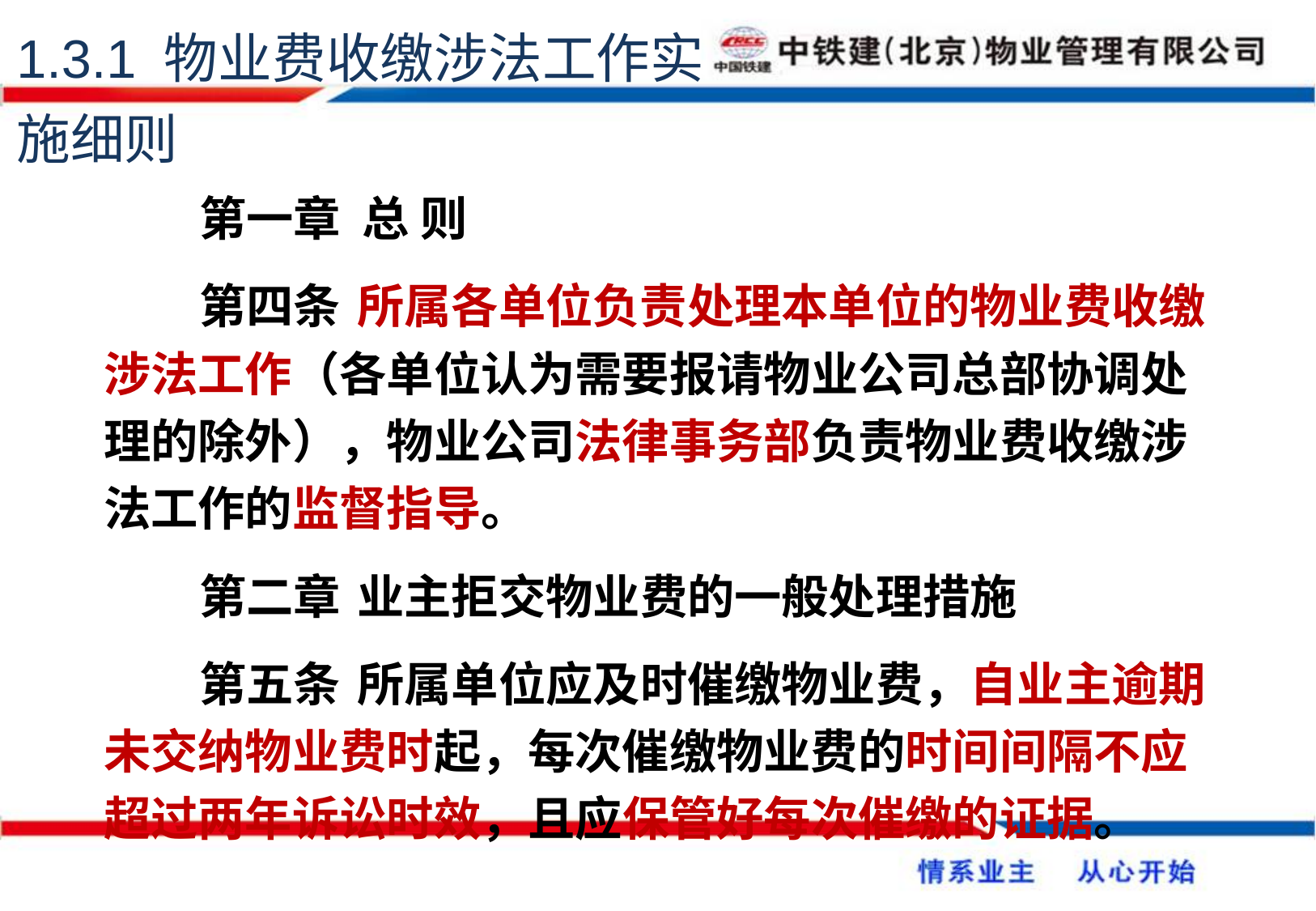

1.3.1 物业费收缴涉法工作实施细则
第一章  总 则
第四条	 所属各单位负责处理本单位的物业费收缴涉法工作（各单位认为需要报请物业公司总部协调处理的除外），物业公司法律事务部负责物业费收缴涉法工作的监督指导。
第二章	 业主拒交物业费的一般处理措施
第五条	 所属单位应及时催缴物业费，自业主逾期未交纳物业费时起，每次催缴物业费的时间间隔不应超过两年诉讼时效，且应保管好每次催缴的证据。
56